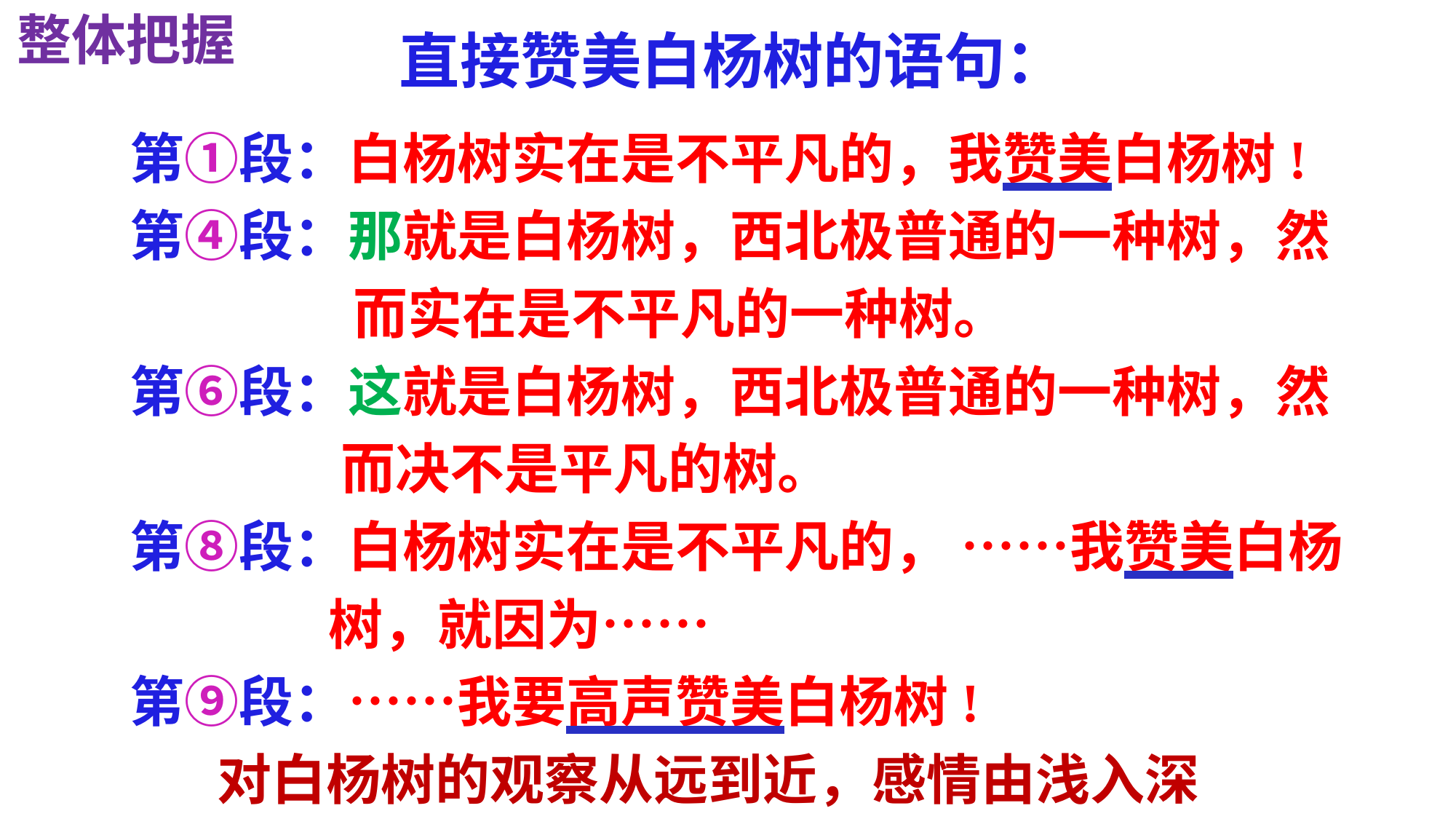

整体把握
直接赞美白杨树的语句：
第①段：白杨树实在是不平凡的，我赞美白杨树!
第④段：那就是白杨树，西北极普通的一种树，然
                 而实在是不平凡的一种树。
第⑥段：这就是白杨树，西北极普通的一种树，然
                而决不是平凡的树。
第⑧段：白杨树实在是不平凡的， ……我赞美白杨
               树，就因为……
第⑨段：……我要高声赞美白杨树!
      对白杨树的观察从远到近，感情由浅入深
1.默读课文后,以“我读出了一株　　　　　　的白杨树,因为它　　　　　　”的句式与小组同学交流读后感受。 示例:我读出了一株力求上进的白杨树,因为它所有的丫枝一律向上,而且紧紧靠拢,也像加过人工似的,成为一束,绝不旁逸斜出。